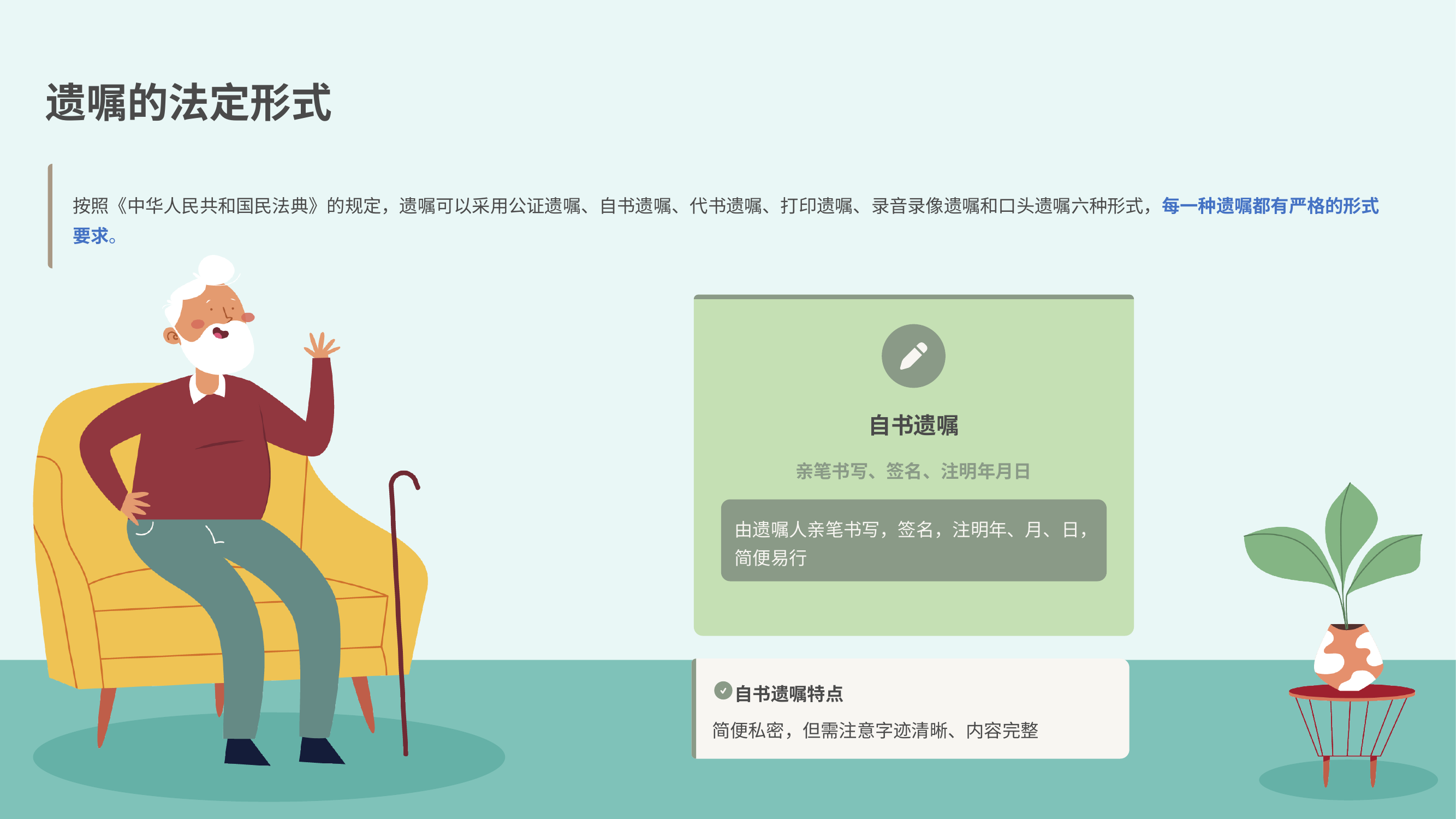

遗嘱的法定形式

按照《中华人民共和国民法典》的规定，遗嘱可以采用公证遗嘱、自书遗嘱、代书遗嘱、打印遗嘱、录音录像遗嘱和口头遗嘱六种形式，每一种遗嘱都有严格的形式要求。

自书遗嘱
亲笔书写、签名、注明年月日

由遗嘱人亲笔书写，签名，注明年、月、日，简便易行

自书遗嘱特点

简便私密，但需注意字迹清晰、内容完整